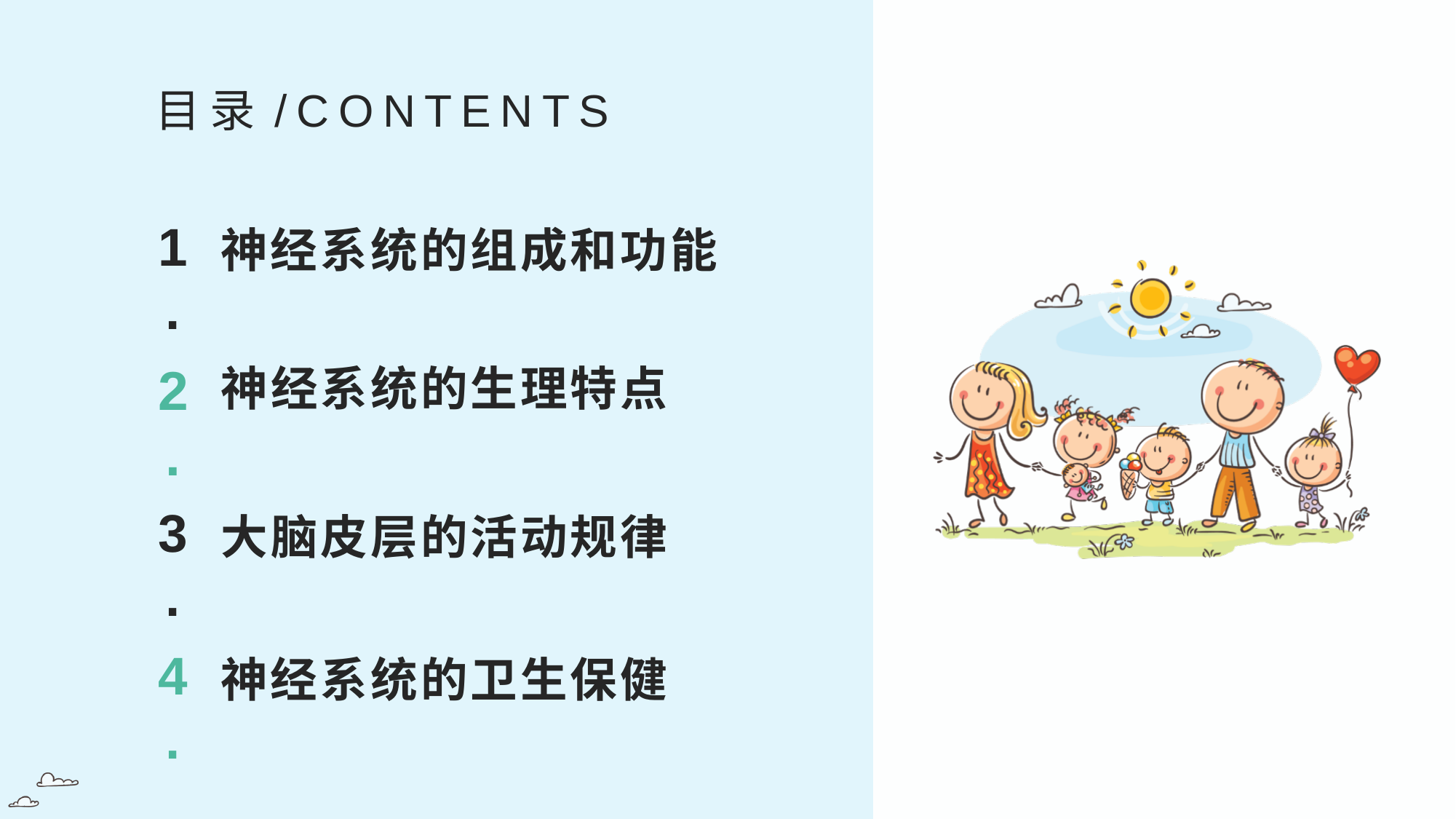

目录/CONTENTS
1.
神经系统的组成和功能
2.
神经系统的生理特点
3.
大脑皮层的活动规律
4.
神经系统的卫生保健